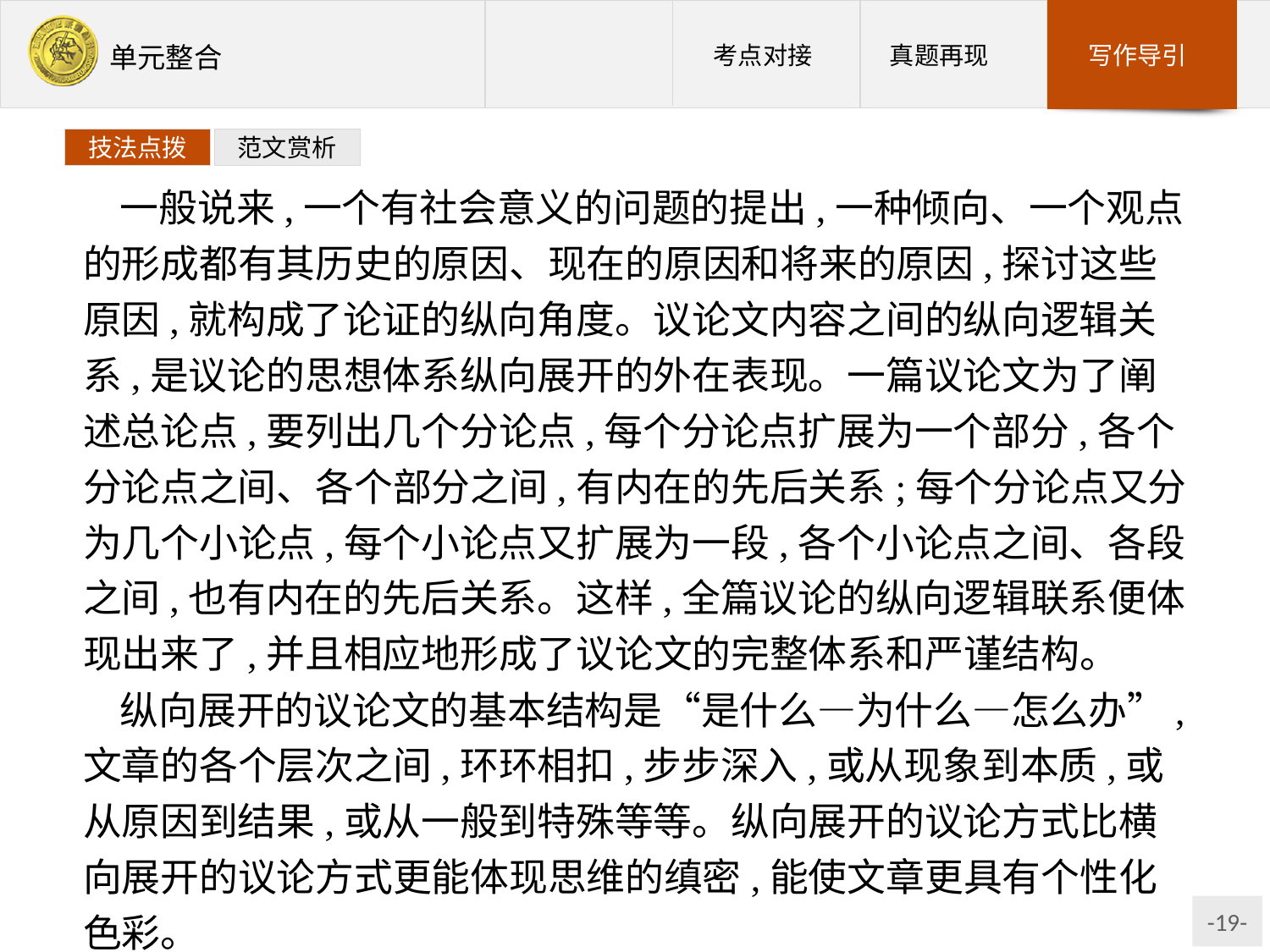

技法点拨
范文赏析
一般说来,一个有社会意义的问题的提出,一种倾向、一个观点的形成都有其历史的原因、现在的原因和将来的原因,探讨这些原因,就构成了论证的纵向角度。议论文内容之间的纵向逻辑关系,是议论的思想体系纵向展开的外在表现。一篇议论文为了阐述总论点,要列出几个分论点,每个分论点扩展为一个部分,各个分论点之间、各个部分之间,有内在的先后关系;每个分论点又分为几个小论点,每个小论点又扩展为一段,各个小论点之间、各段之间,也有内在的先后关系。这样,全篇议论的纵向逻辑联系便体现出来了,并且相应地形成了议论文的完整体系和严谨结构。
纵向展开的议论文的基本结构是“是什么—为什么—怎么办”,文章的各个层次之间,环环相扣,步步深入,或从现象到本质,或从原因到结果,或从一般到特殊等等。纵向展开的议论方式比横向展开的议论方式更能体现思维的缜密,能使文章更具有个性化色彩。